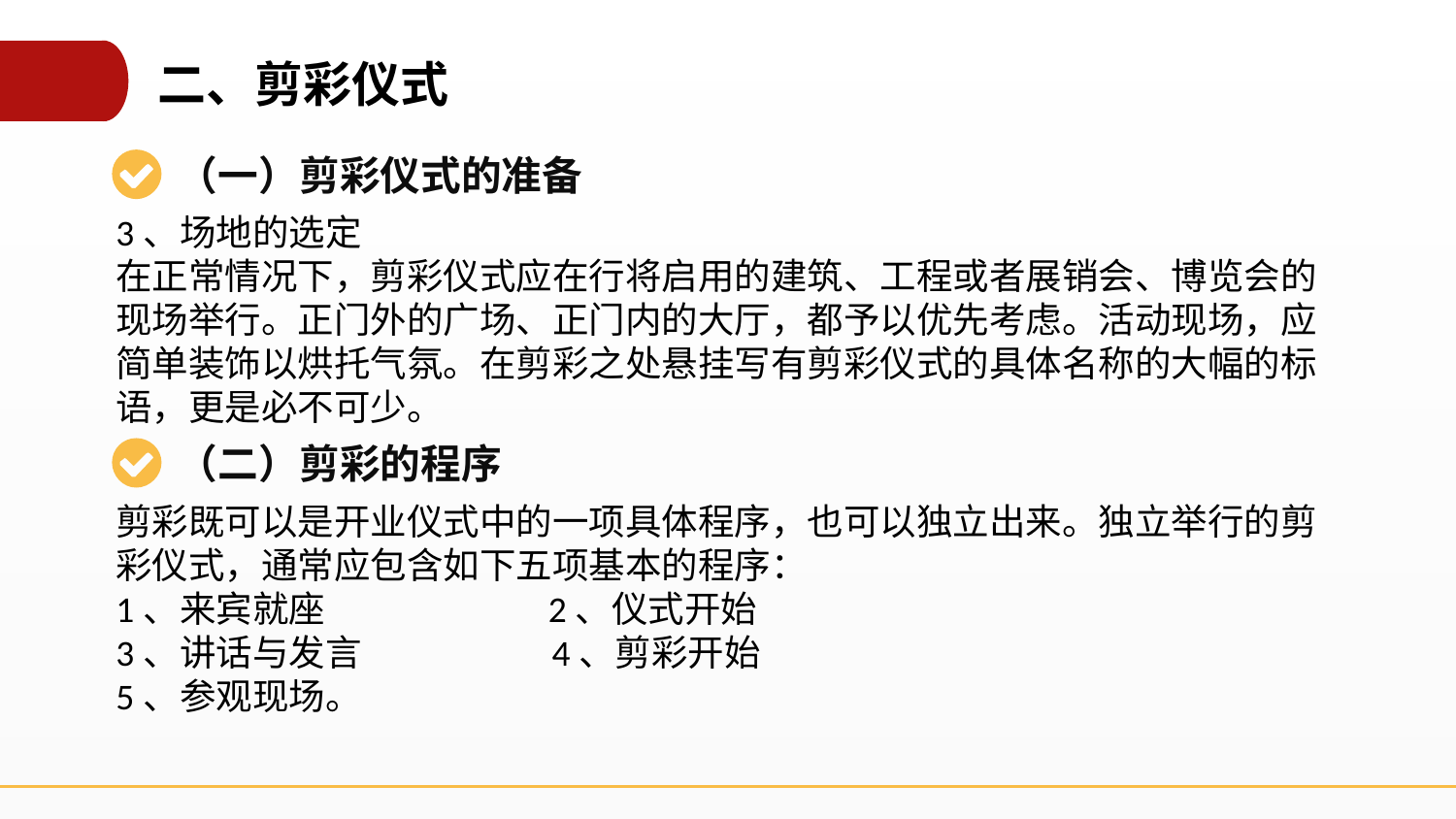

二、剪彩仪式

（一）剪彩仪式的准备
3、场地的选定
在正常情况下，剪彩仪式应在行将启用的建筑、工程或者展销会、博览会的现场举行。正门外的广场、正门内的大厅，都予以优先考虑。活动现场，应简单装饰以烘托气氛。在剪彩之处悬挂写有剪彩仪式的具体名称的大幅的标语，更是必不可少。

（二）剪彩的程序
剪彩既可以是开业仪式中的一项具体程序，也可以独立出来。独立举行的剪彩仪式，通常应包含如下五项基本的程序：
1、来宾就座                          2、仪式开始
3、讲话与发言                      4、剪彩开始
5、参观现场。